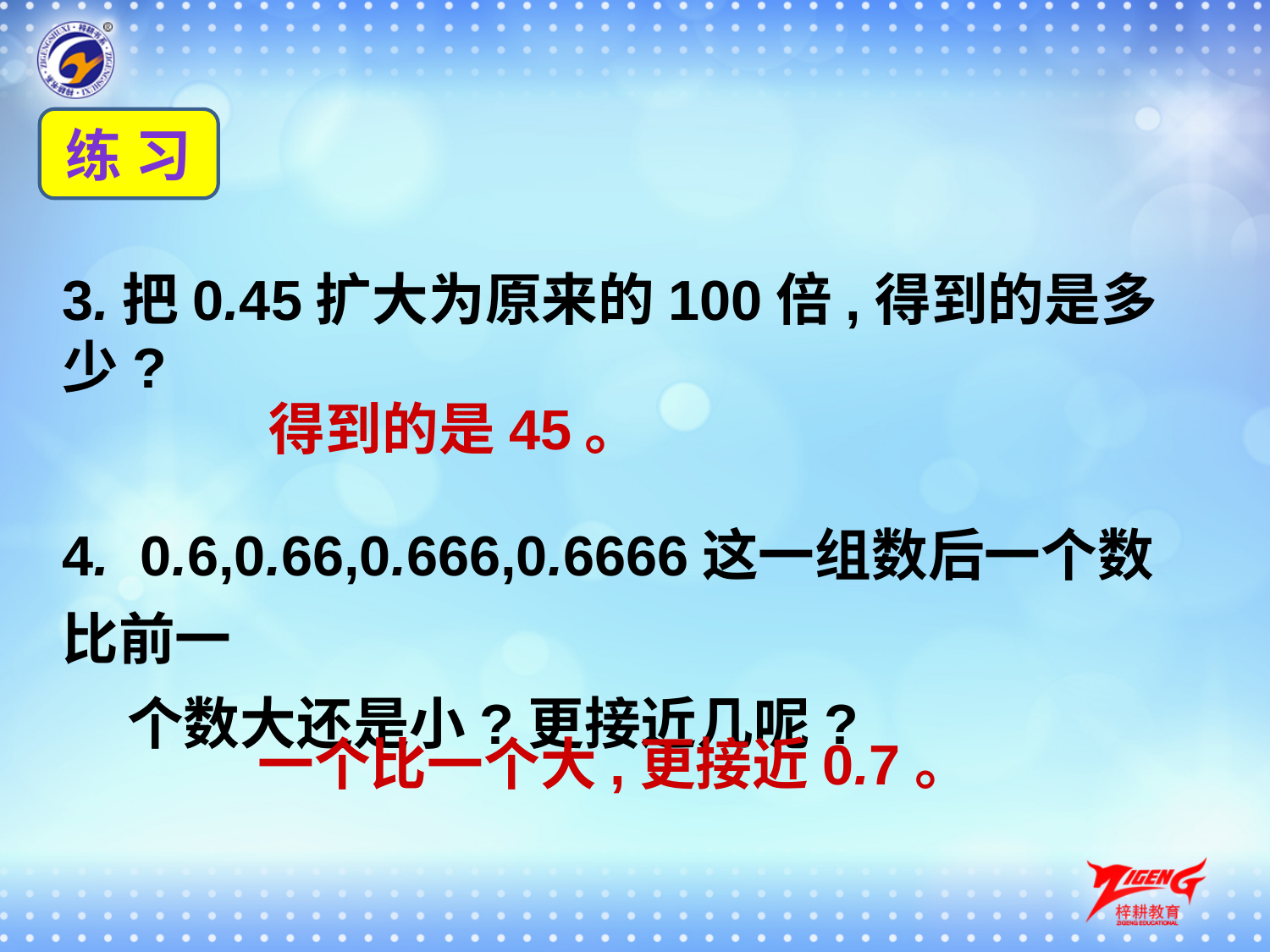

练 习
3.把0.45扩大为原来的100倍,得到的是多少?
得到的是45。
4.  0.6,0.66,0.666,0.6666这一组数后一个数比前一
    个数大还是小?更接近几呢?
一个比一个大,更接近0.7。